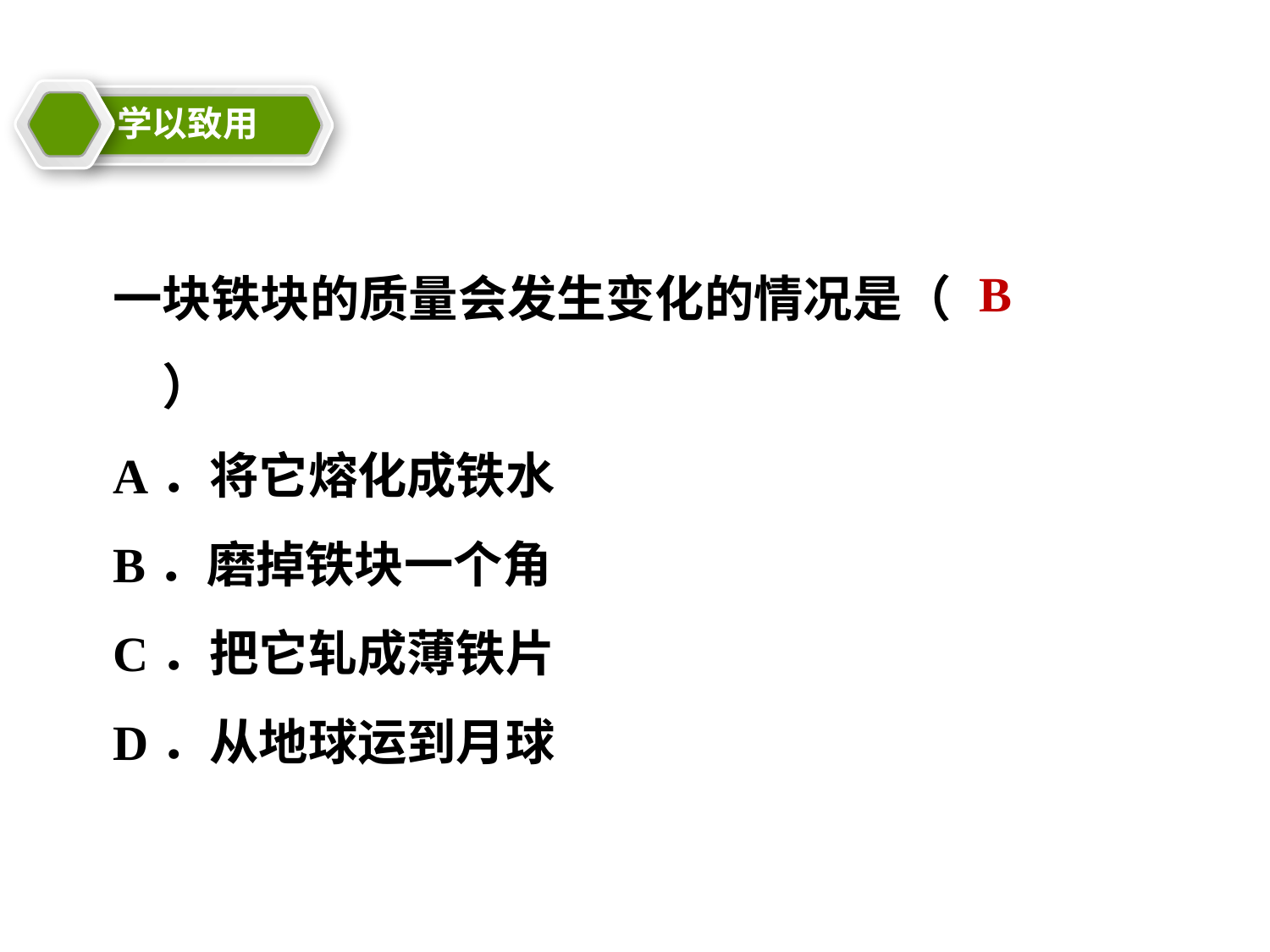

学以致用
一块铁块的质量会发生变化的情况是（　　）
A．将它熔化成铁水
B．磨掉铁块一个角
C．把它轧成薄铁片
D．从地球运到月球
B